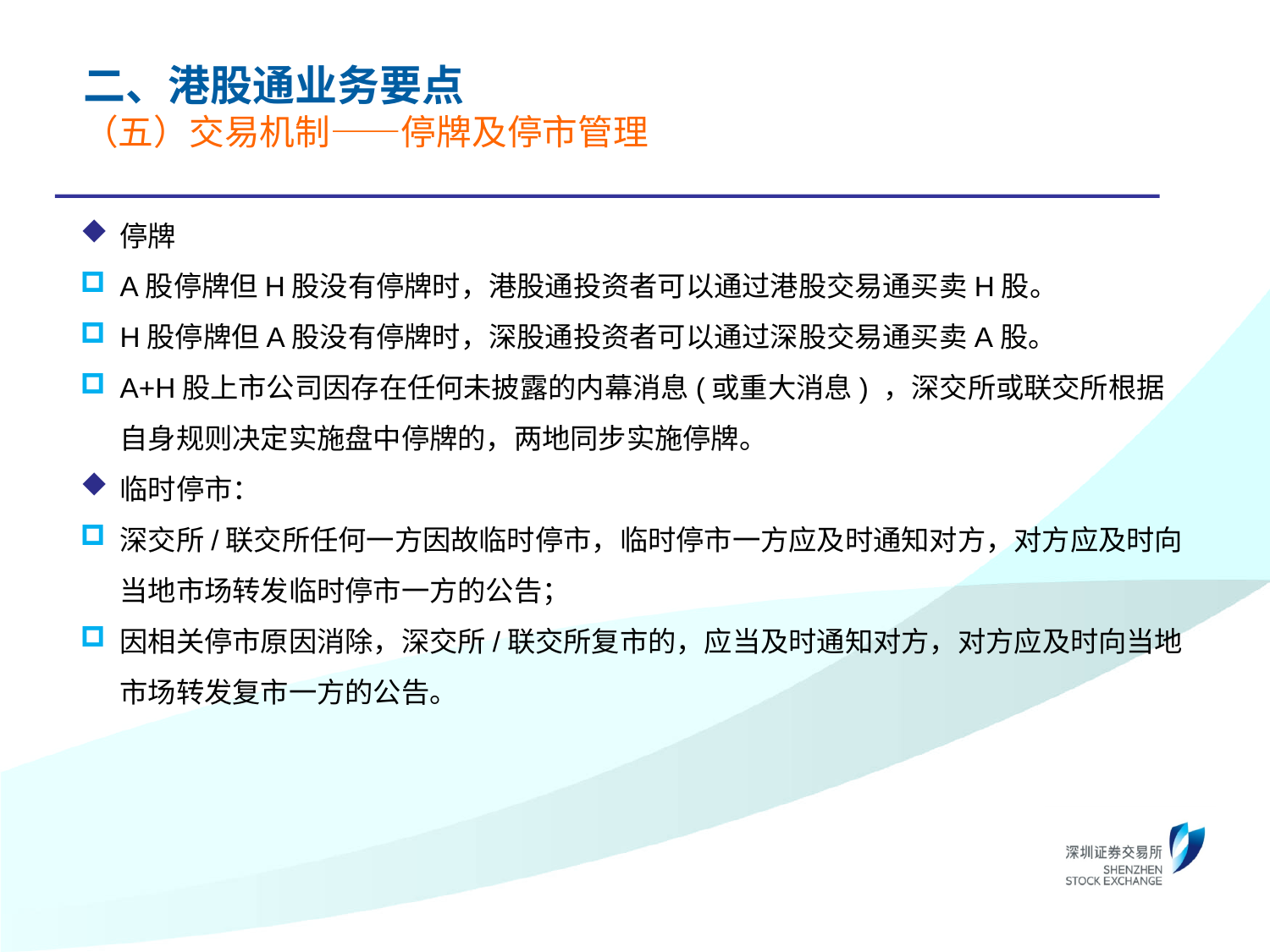

二、港股通业务要点
（五）交易机制——停牌及停市管理

停牌
A股停牌但H股没有停牌时，港股通投资者可以通过港股交易通买卖H股。
H股停牌但A股没有停牌时，深股通投资者可以通过深股交易通买卖A股。
A+H股上市公司因存在任何未披露的内幕消息(或重大消息) ，深交所或联交所根据自身规则决定实施盘中停牌的，两地同步实施停牌。
临时停市：
深交所/联交所任何一方因故临时停市，临时停市一方应及时通知对方，对方应及时向当地市场转发临时停市一方的公告；
因相关停市原因消除，深交所/联交所复市的，应当及时通知对方，对方应及时向当地市场转发复市一方的公告。